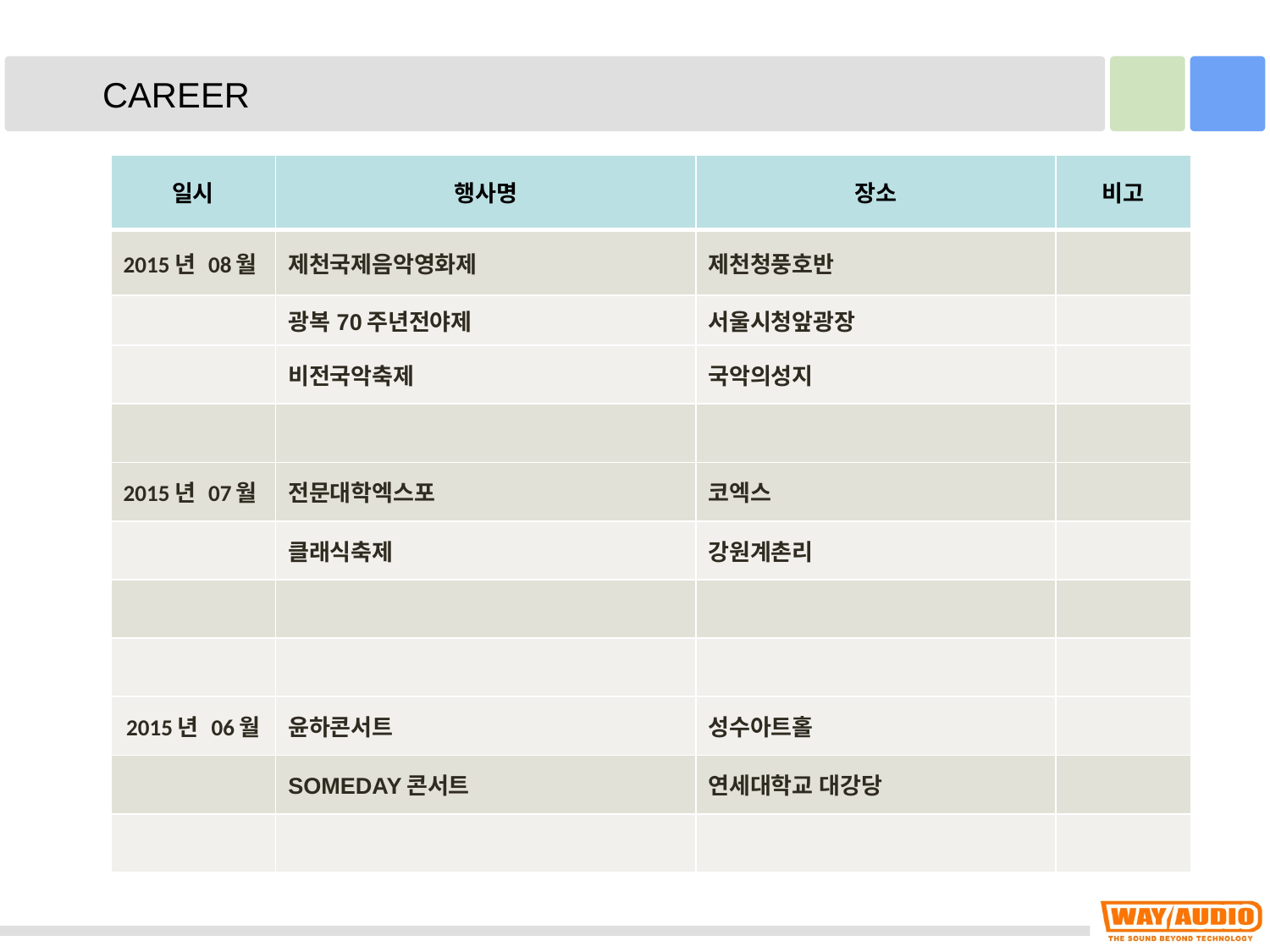

CAREER
| 일시 | 행사명 | 장소 | 비고 |
| --- | --- | --- | --- |
| 2015년 08월 | 제천국제음악영화제 | 제천청풍호반 |  |
|  | 광복70주년전야제 | 서울시청앞광장 |  |
|  | 비전국악축제 | 국악의성지 |  |
|  |  |  |  |
| 2015년 07월 | 전문대학엑스포 | 코엑스 |  |
|  | 클래식축제 | 강원계촌리 |  |
|  |  |  |  |
|  |  |  |  |
| 2015년 06월 | 윤하콘서트 | 성수아트홀 |  |
|  | SOMEDAY콘서트 | 연세대학교 대강당 |  |
|  |  |  |  |